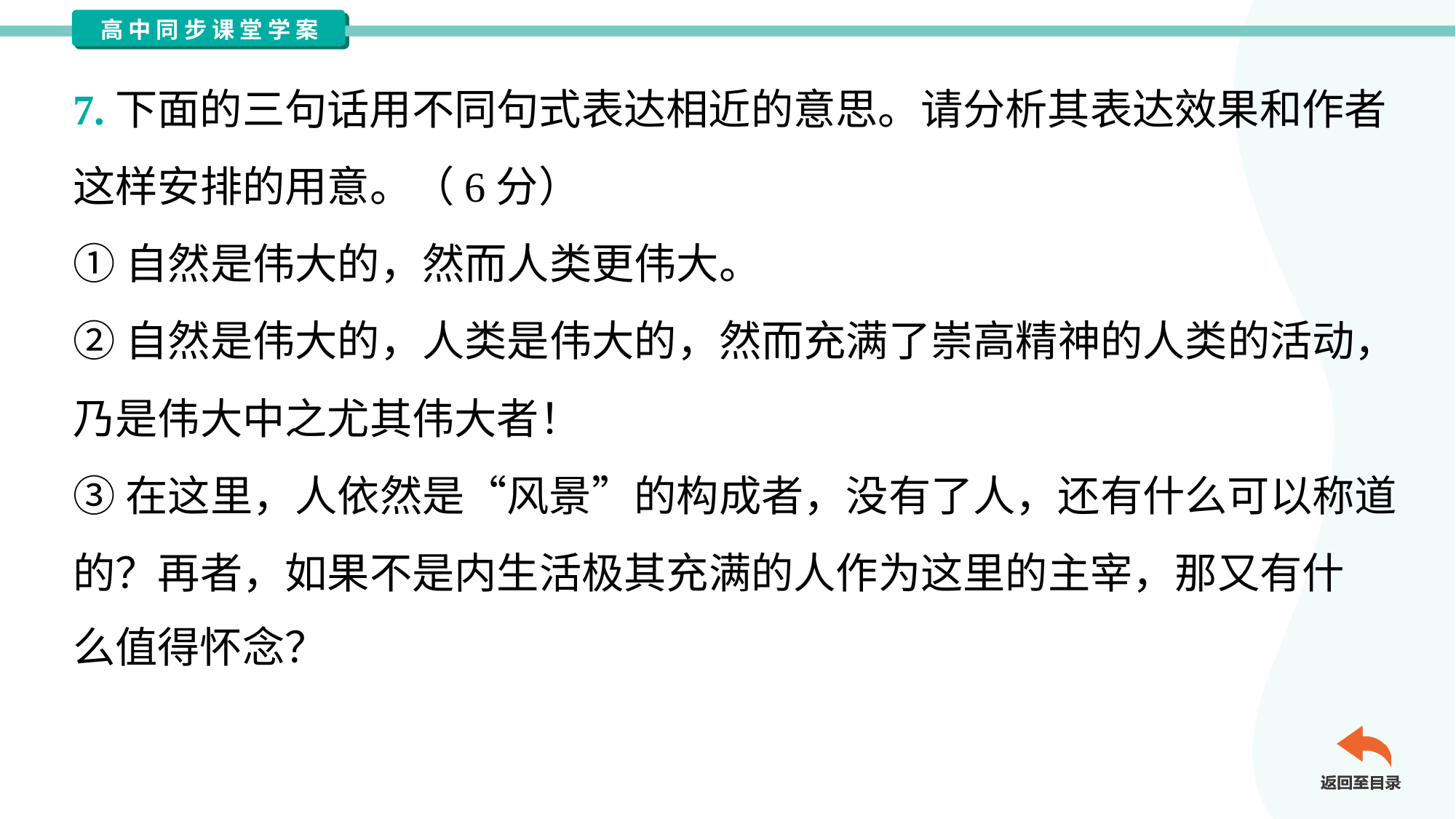

7.下面的三句话用不同句式表达相近的意思。请分析其表达效果和作者
这样安排的用意。（6分）
①自然是伟大的，然而人类更伟大。
②自然是伟大的，人类是伟大的，然而充满了崇高精神的人类的活动，
乃是伟大中之尤其伟大者！
③在这里，人依然是“风景”的构成者，没有了人，还有什么可以称道
的？再者，如果不是内生活极其充满的人作为这里的主宰，那又有什
么值得怀念？